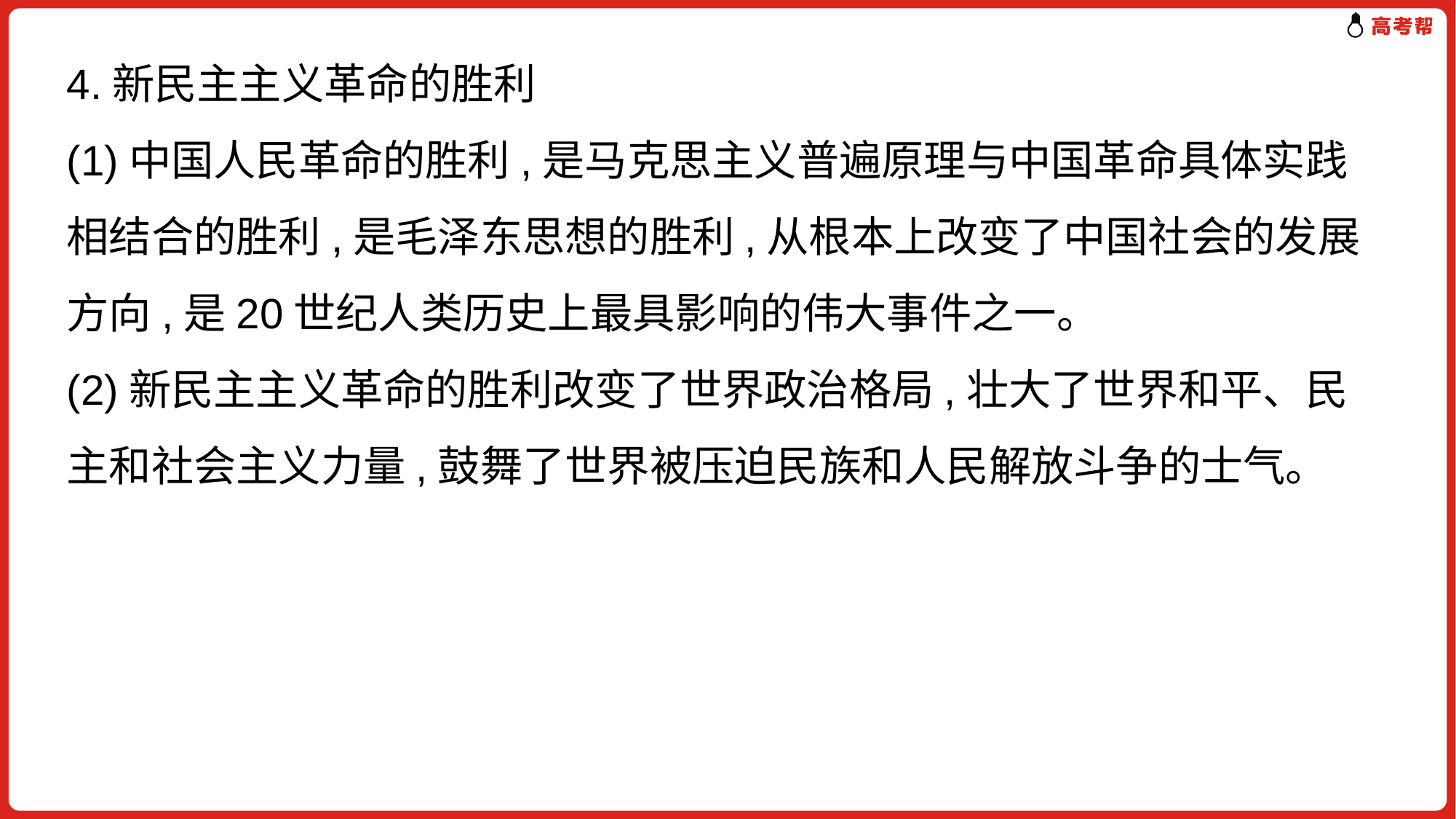

4.新民主主义革命的胜利
(1)中国人民革命的胜利,是马克思主义普遍原理与中国革命具体实践相结合的胜利,是毛泽东思想的胜利,从根本上改变了中国社会的发展方向,是20世纪人类历史上最具影响的伟大事件之一。
(2)新民主主义革命的胜利改变了世界政治格局,壮大了世界和平、民主和社会主义力量,鼓舞了世界被压迫民族和人民解放斗争的士气。